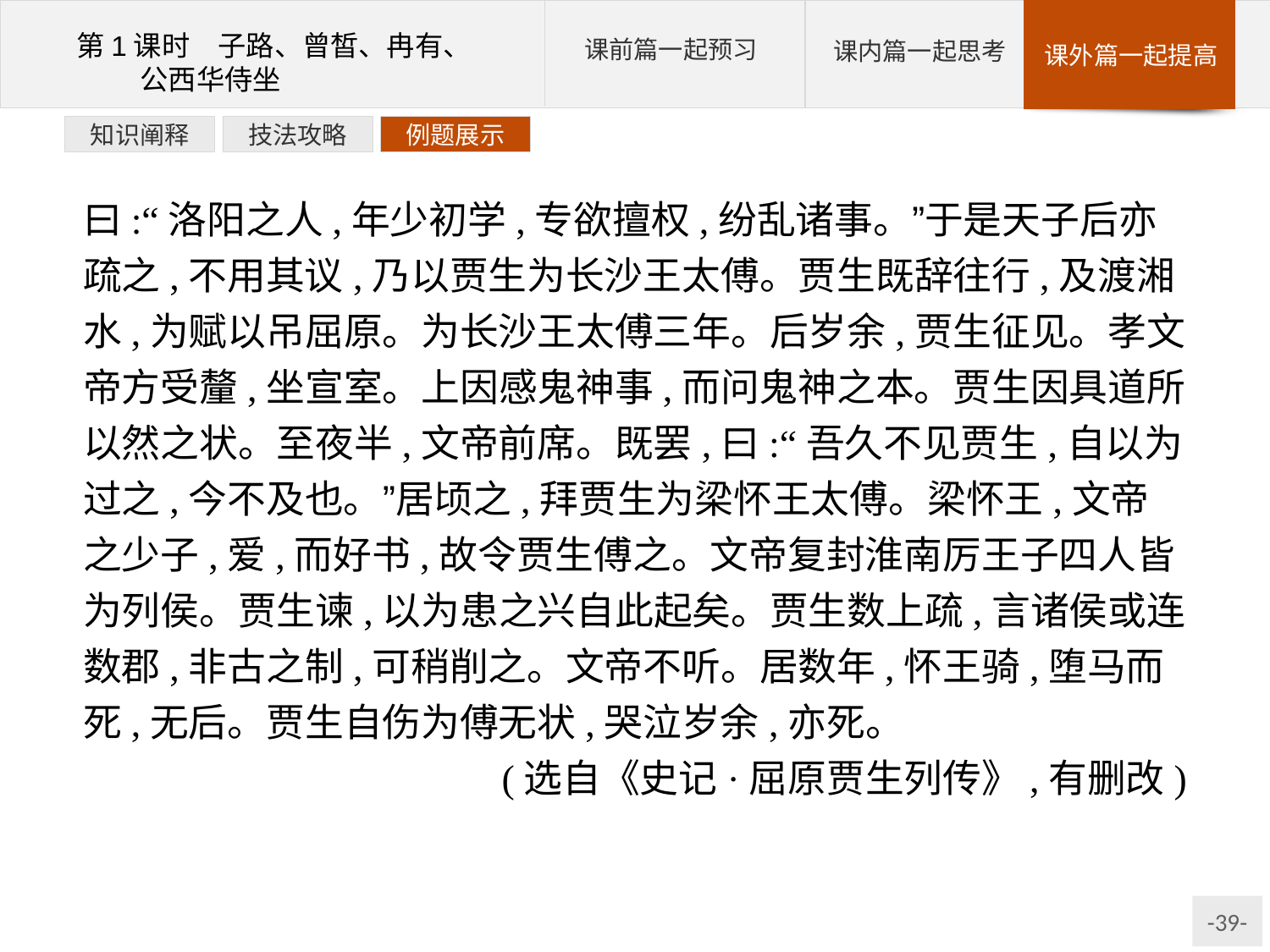

例题展示
技法攻略
知识阐释
曰:“洛阳之人,年少初学,专欲擅权,纷乱诸事。”于是天子后亦疏之,不用其议,乃以贾生为长沙王太傅。贾生既辞往行,及渡湘水,为赋以吊屈原。为长沙王太傅三年。后岁余,贾生征见。孝文帝方受釐,坐宣室。上因感鬼神事,而问鬼神之本。贾生因具道所以然之状。至夜半,文帝前席。既罢,曰:“吾久不见贾生,自以为过之,今不及也。”居顷之,拜贾生为梁怀王太傅。梁怀王,文帝之少子,爱,而好书,故令贾生傅之。文帝复封淮南厉王子四人皆为列侯。贾生谏,以为患之兴自此起矣。贾生数上疏,言诸侯或连数郡,非古之制,可稍削之。文帝不听。居数年,怀王骑,堕马而死,无后。贾生自伤为傅无状,哭泣岁余,亦死。
(选自《史记·屈原贾生列传》,有删改)